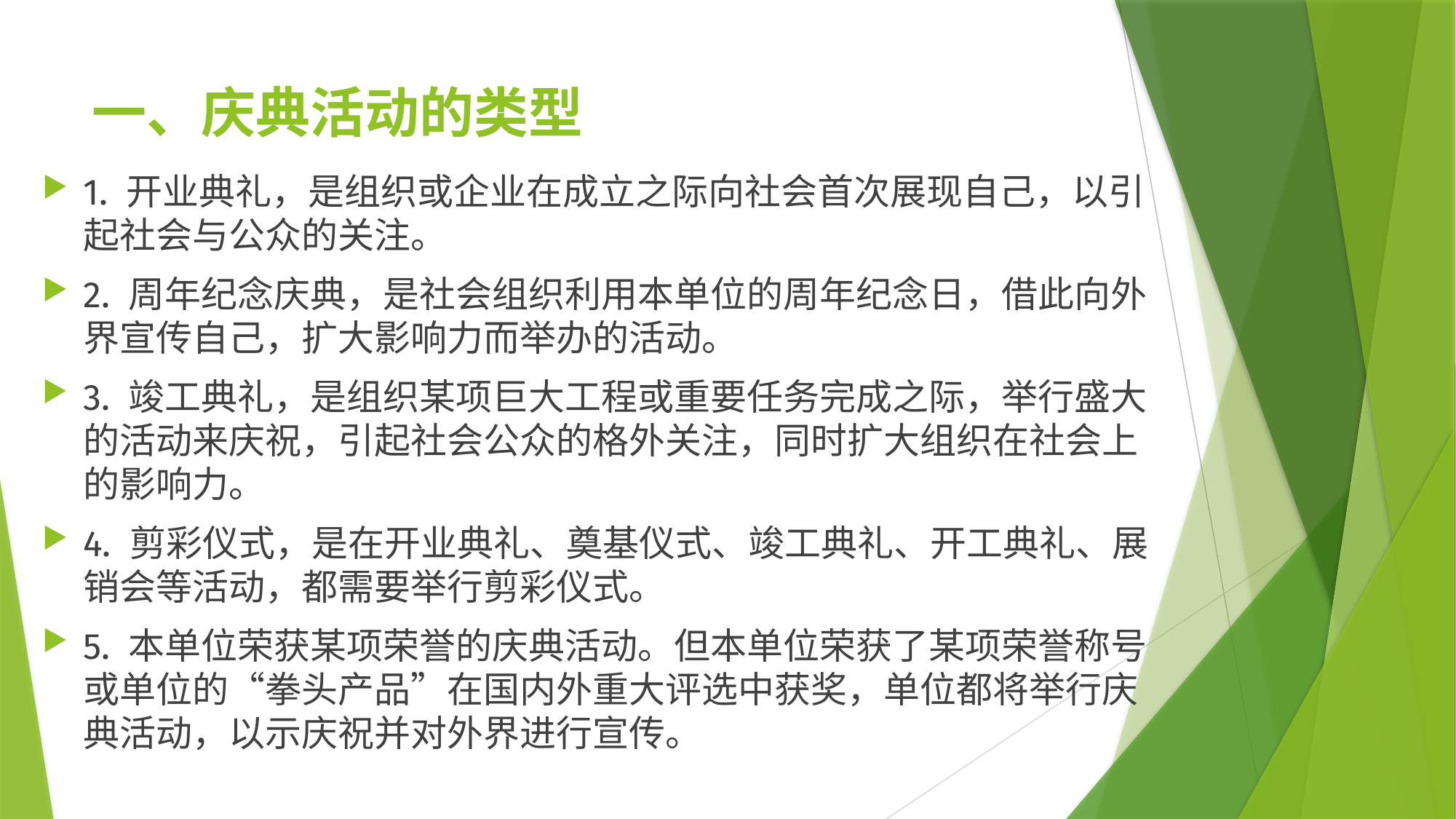

# 一、庆典活动的类型
1. 开业典礼，是组织或企业在成立之际向社会首次展现自己，以引起社会与公众的关注。
2. 周年纪念庆典，是社会组织利用本单位的周年纪念日，借此向外界宣传自己，扩大影响力而举办的活动。
3. 竣工典礼，是组织某项巨大工程或重要任务完成之际，举行盛大的活动来庆祝，引起社会公众的格外关注，同时扩大组织在社会上的影响力。
4. 剪彩仪式，是在开业典礼、奠基仪式、竣工典礼、开工典礼、展销会等活动，都需要举行剪彩仪式。
5. 本单位荣获某项荣誉的庆典活动。但本单位荣获了某项荣誉称号或单位的“拳头产品”在国内外重大评选中获奖，单位都将举行庆典活动，以示庆祝并对外界进行宣传。